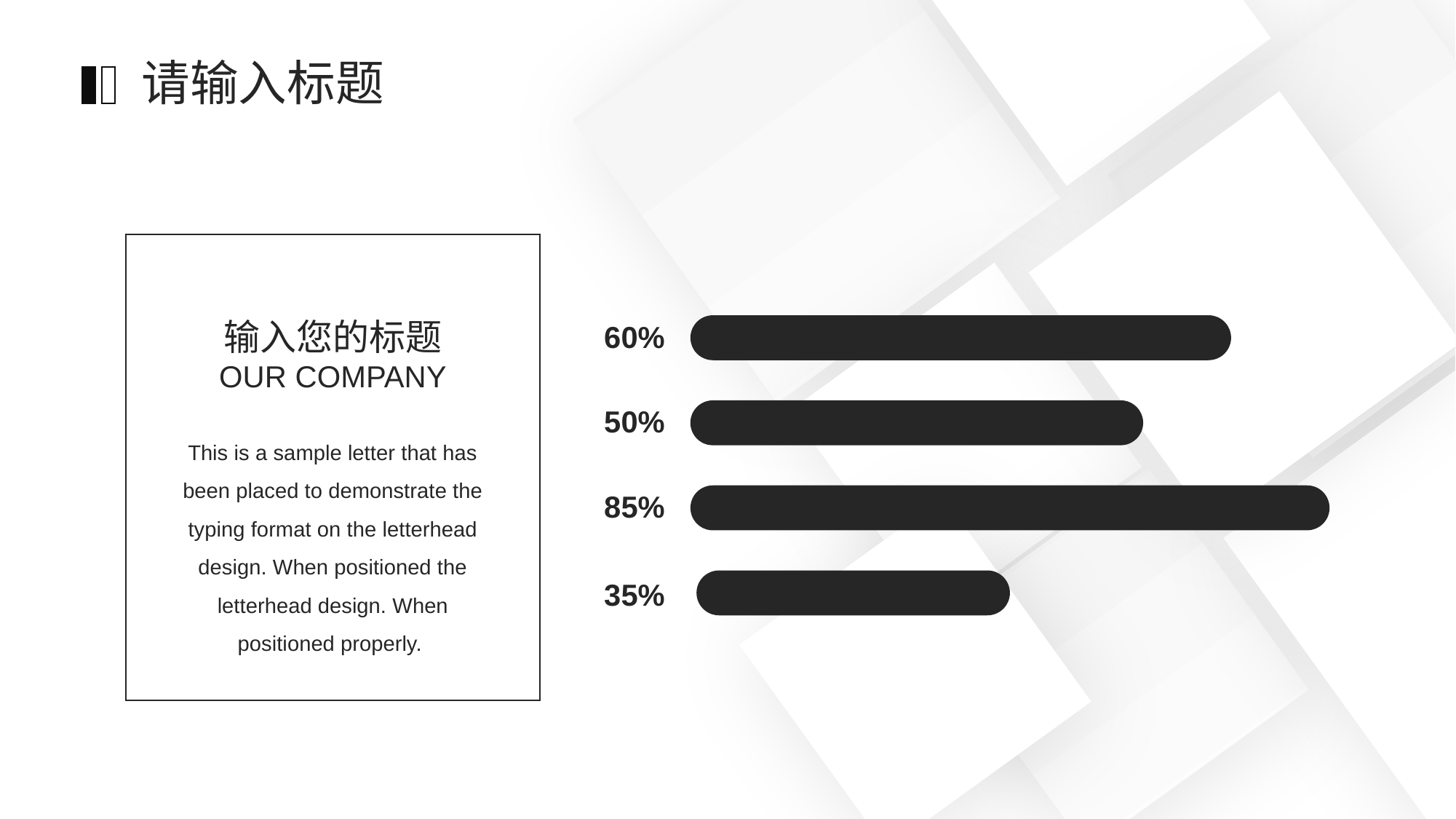

请输入标题

输入您的标题
OUR COMPANY
60%

50%

This is a sample letter that has been placed to demonstrate the typing format on the letterhead design. When positioned the letterhead design. When positioned properly.

85%

35%